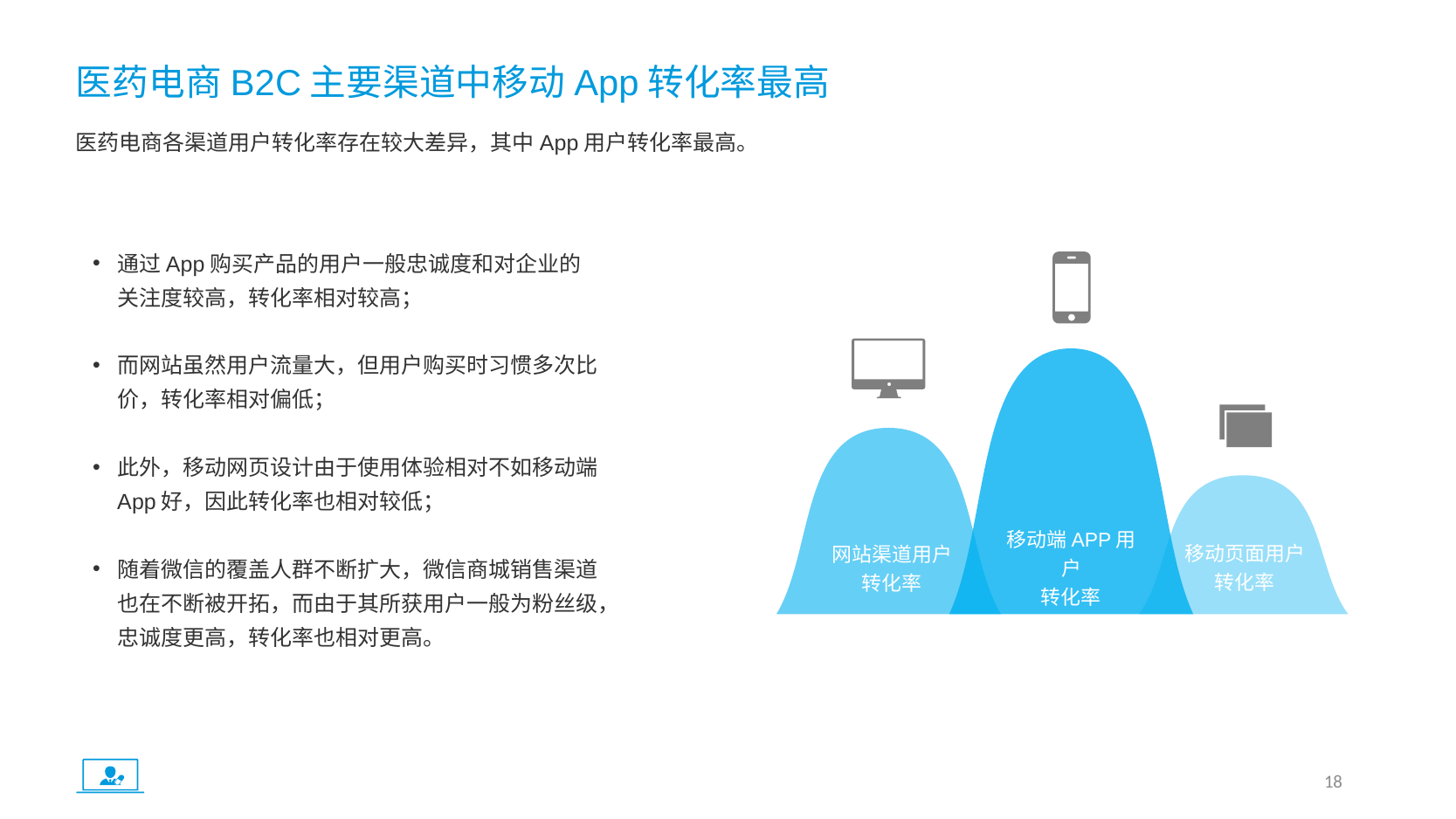

医药电商B2C主要渠道中移动App转化率最高
医药电商各渠道用户转化率存在较大差异，其中App用户转化率最高。
通过App购买产品的用户一般忠诚度和对企业的关注度较高，转化率相对较高；

而网站虽然用户流量大，但用户购买时习惯多次比价，转化率相对偏低；

此外，移动网页设计由于使用体验相对不如移动端App好，因此转化率也相对较低；

随着微信的覆盖人群不断扩大，微信商城销售渠道也在不断被开拓，而由于其所获用户一般为粉丝级，忠诚度更高，转化率也相对更高。

移动页面用户
转化率
网站渠道用户
转化率
移动端APP用户
转化率
18